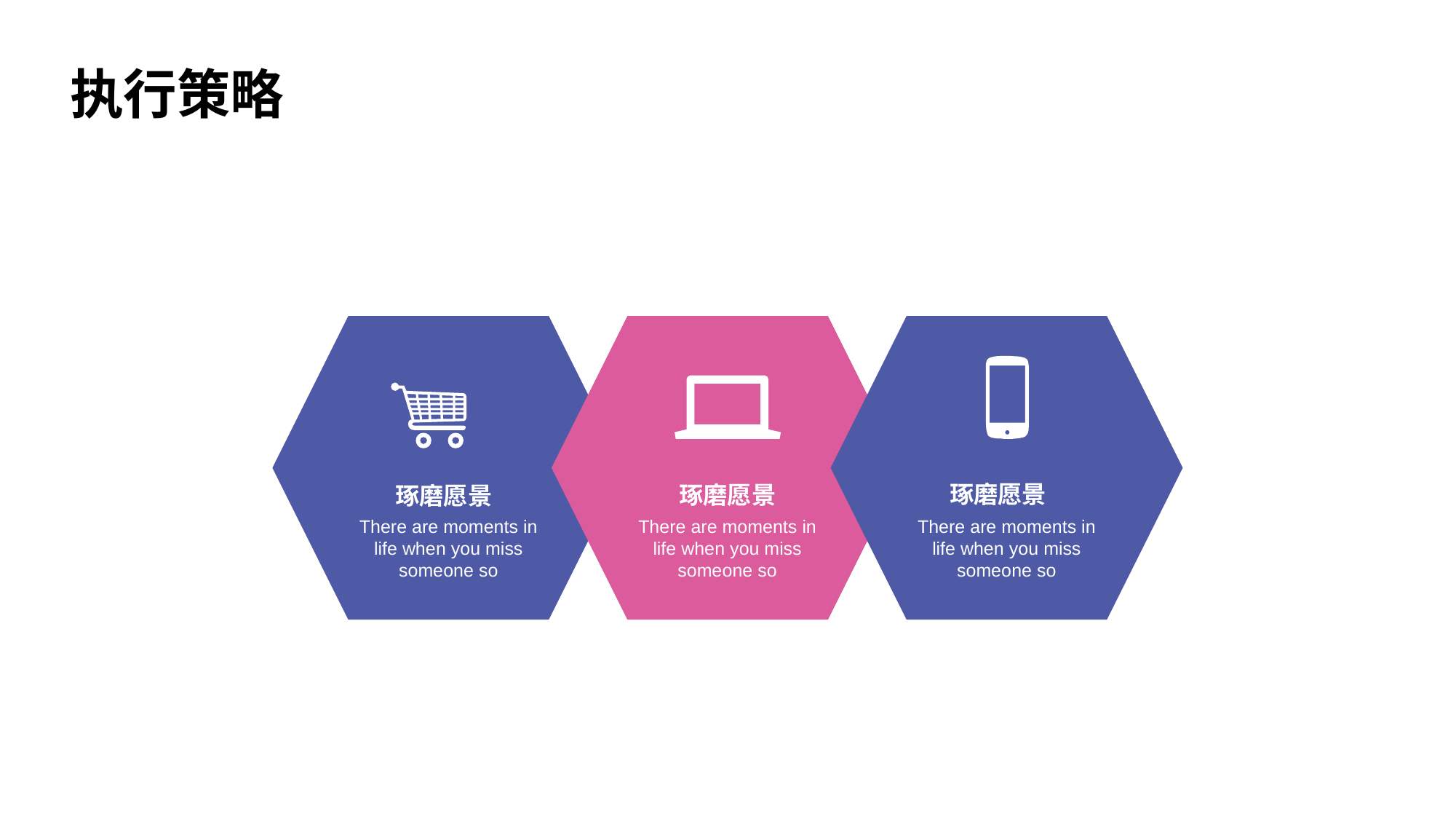

执行策略

琢磨愿景
There are moments in life when you miss someone so
琢磨愿景
There are moments in life when you miss someone so
琢磨愿景
There are moments in life when you miss someone so